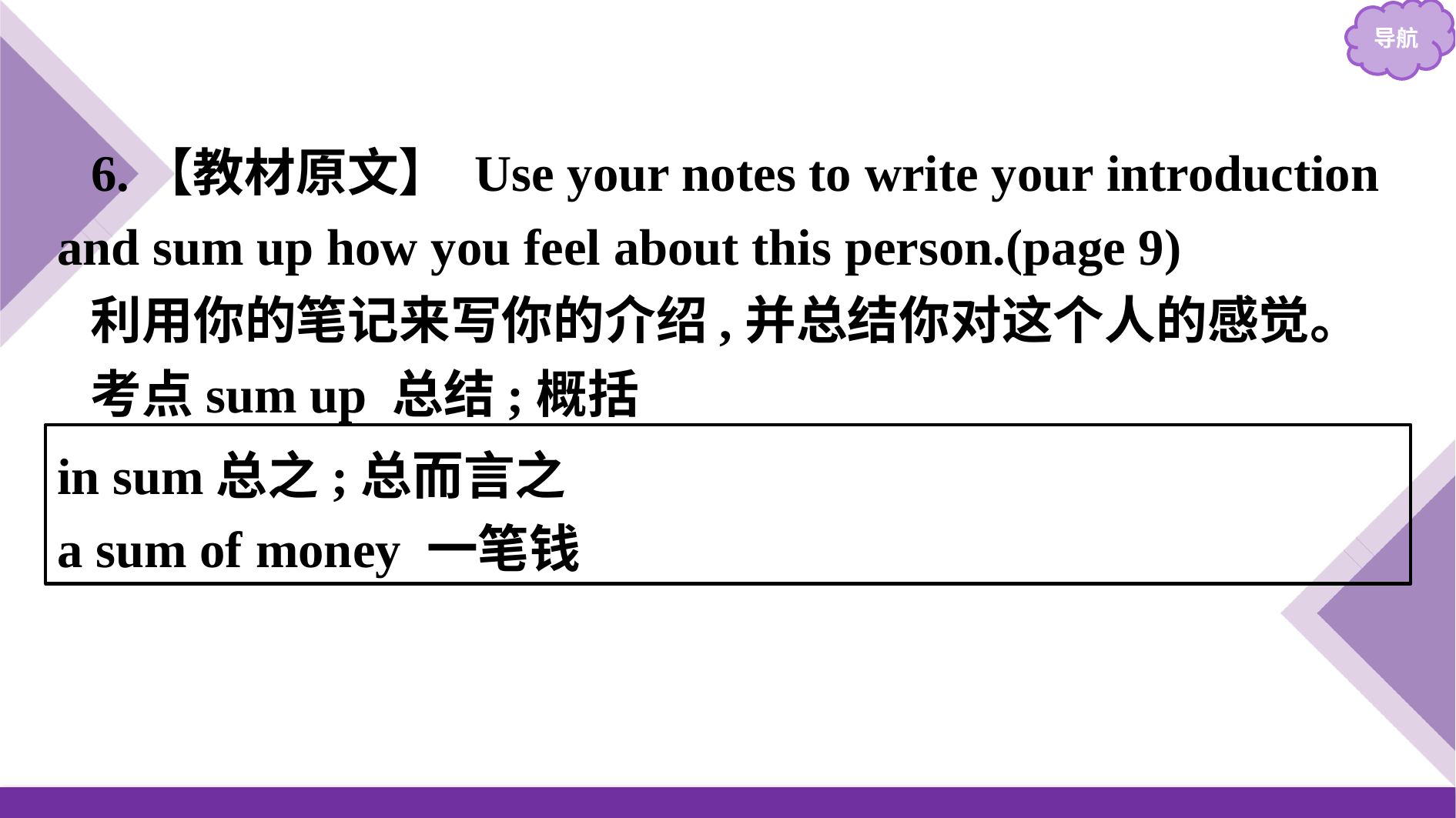

6.【教材原文】 Use your notes to write your introduction and sum up how you feel about this person.(page 9)
利用你的笔记来写你的介绍,并总结你对这个人的感觉。
考点sum up 总结;概括
in sum总之;总而言之
a sum of money 一笔钱